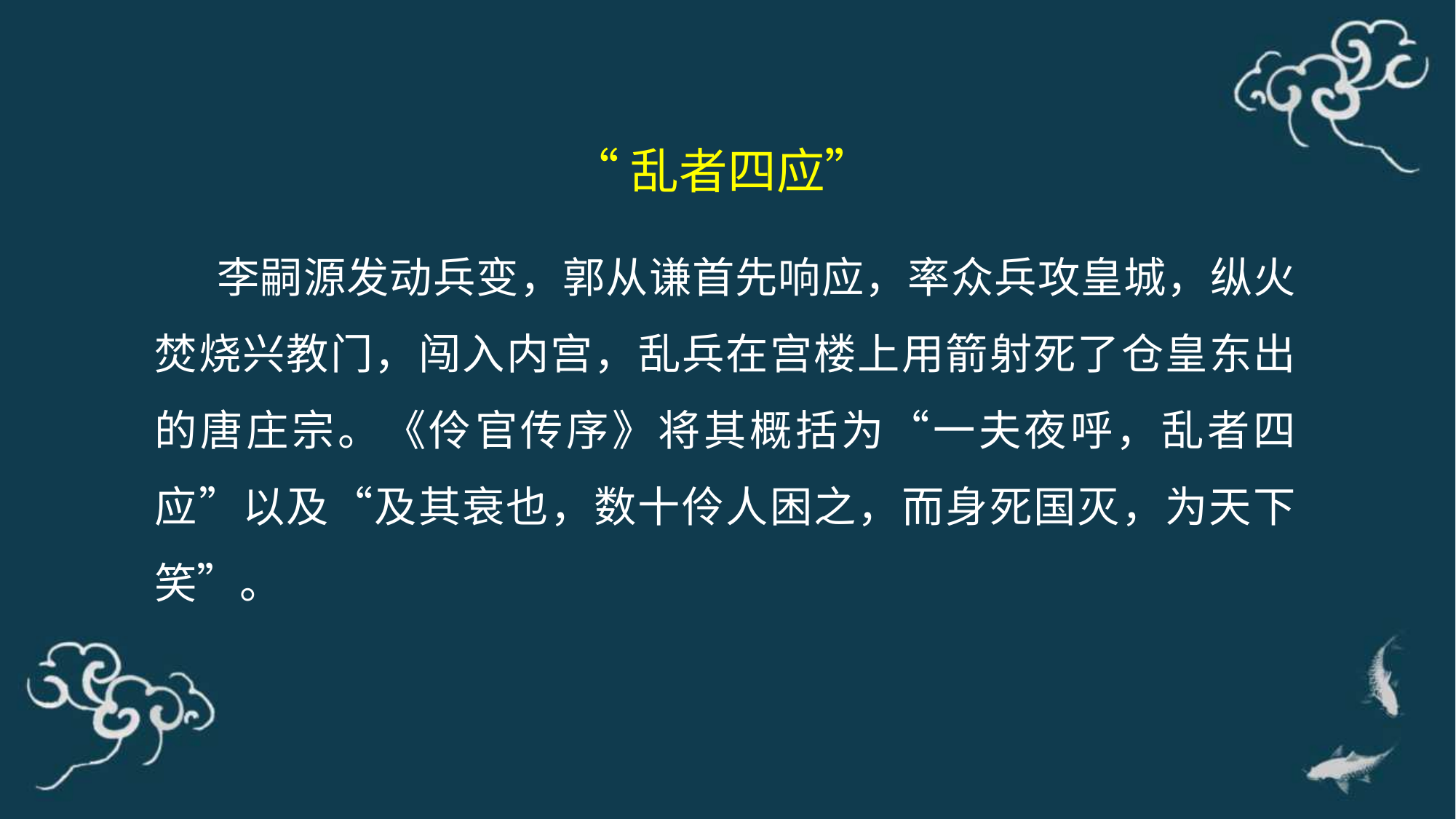

“乱者四应”
     李嗣源发动兵变，郭从谦首先响应，率众兵攻皇城，纵火焚烧兴教门，闯入内宫，乱兵在宫楼上用箭射死了仓皇东出的唐庄宗。《伶官传序》将其概括为“一夫夜呼，乱者四应”以及“及其衰也，数十伶人困之，而身死国灭，为天下笑”。